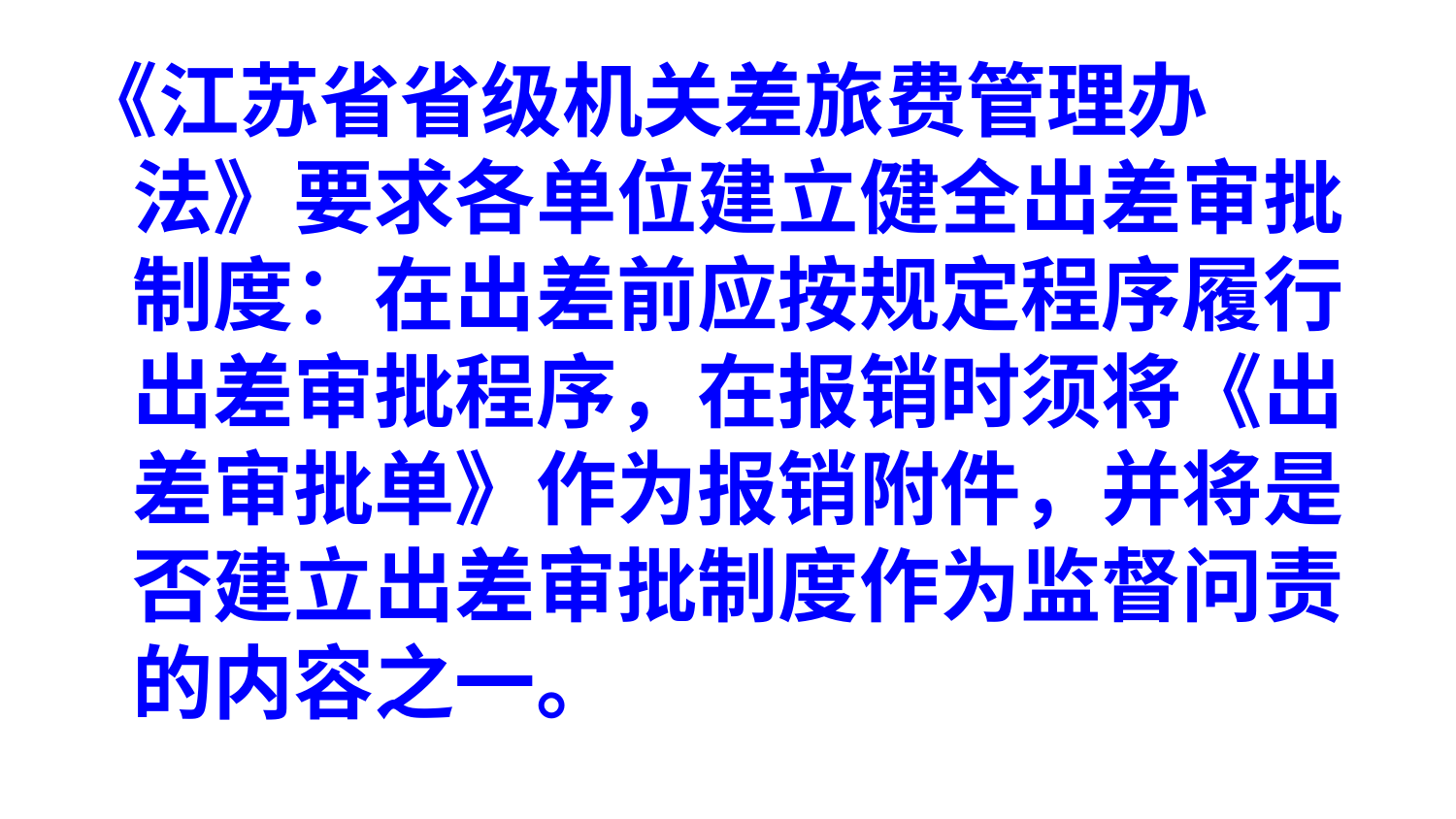

《江苏省省级机关差旅费管理办法》要求各单位建立健全出差审批制度：在出差前应按规定程序履行出差审批程序，在报销时须将《出差审批单》作为报销附件，并将是否建立出差审批制度作为监督问责的内容之一。